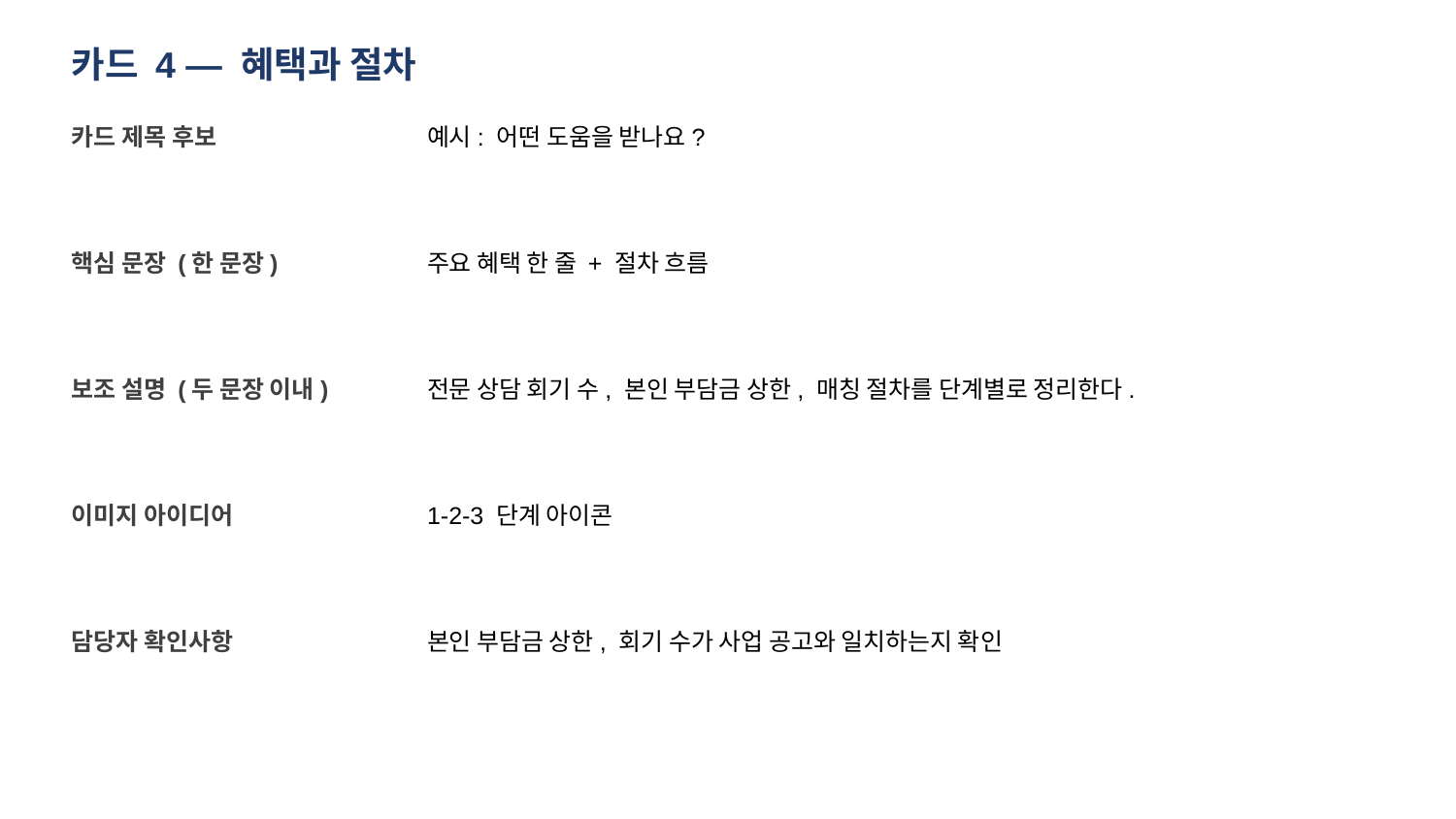

카드 4 — 혜택과 절차
카드 제목 후보
예시: 어떤 도움을 받나요?
핵심 문장 (한 문장)
주요 혜택 한 줄 + 절차 흐름
보조 설명 (두 문장 이내)
전문 상담 회기 수, 본인 부담금 상한, 매칭 절차를 단계별로 정리한다.
이미지 아이디어
1-2-3 단계 아이콘
담당자 확인사항
본인 부담금 상한, 회기 수가 사업 공고와 일치하는지 확인